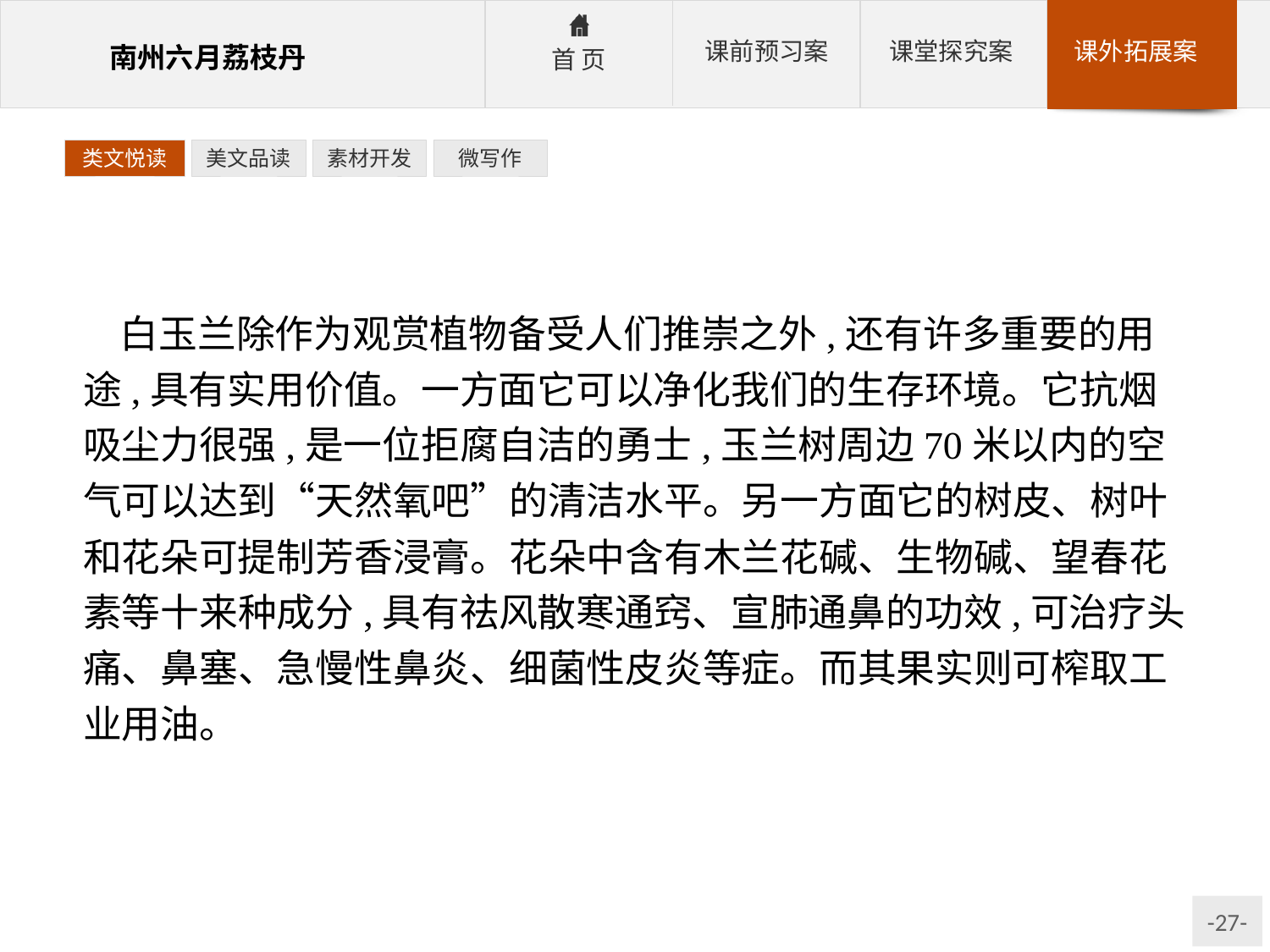

类文悦读
美文品读
素材开发
微写作
白玉兰除作为观赏植物备受人们推崇之外,还有许多重要的用途,具有实用价值。一方面它可以净化我们的生存环境。它抗烟吸尘力很强,是一位拒腐自洁的勇士,玉兰树周边70米以内的空气可以达到“天然氧吧”的清洁水平。另一方面它的树皮、树叶和花朵可提制芳香浸膏。花朵中含有木兰花碱、生物碱、望春花素等十来种成分,具有祛风散寒通窍、宣肺通鼻的功效,可治疗头痛、鼻塞、急慢性鼻炎、细菌性皮炎等症。而其果实则可榨取工业用油。